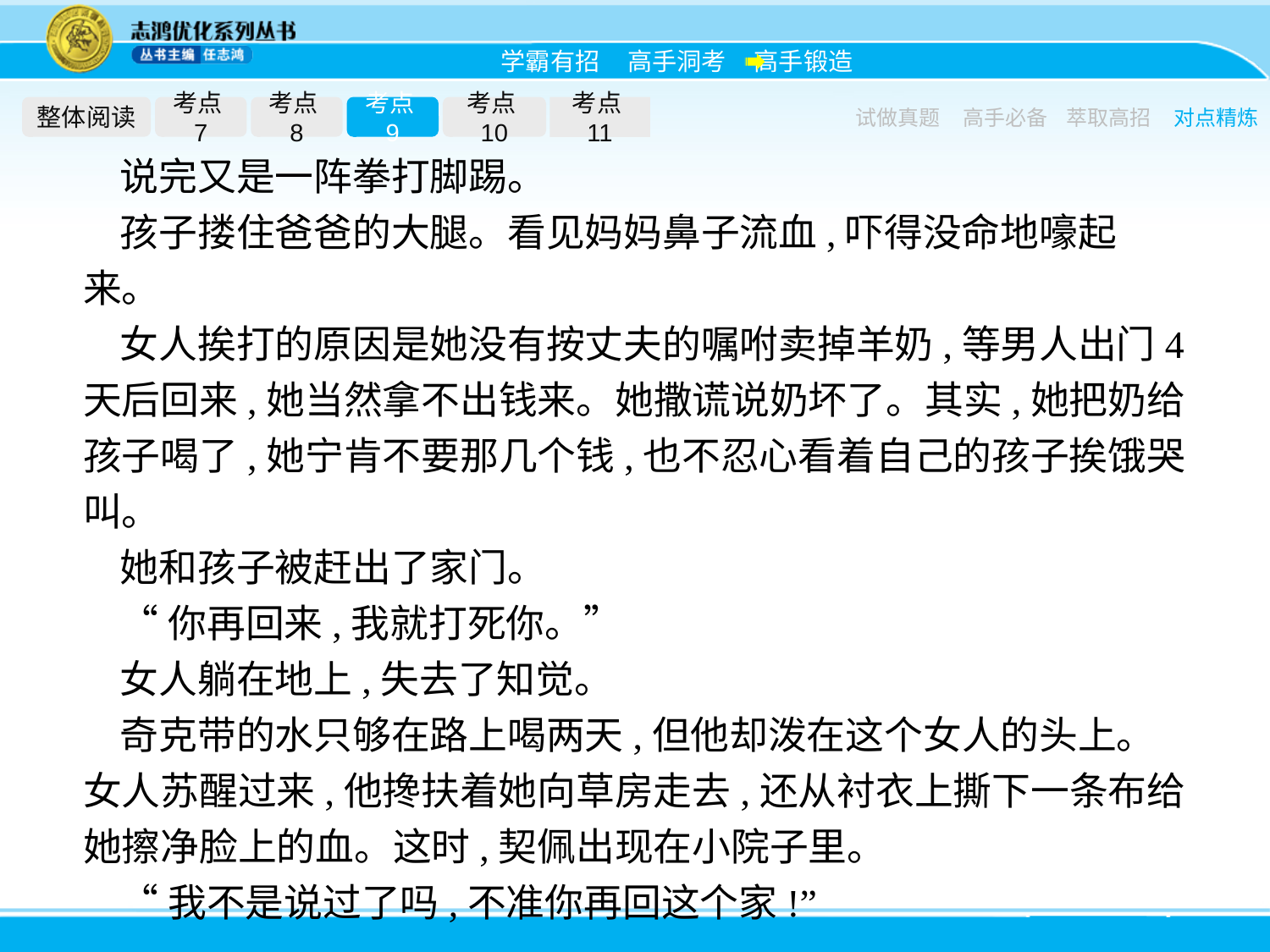

整体阅读
考点7
考点8
考点9
考点10
考点11
试做真题
高手必备
萃取高招
对点精炼
说完又是一阵拳打脚踢。
孩子搂住爸爸的大腿。看见妈妈鼻子流血,吓得没命地嚎起来。
女人挨打的原因是她没有按丈夫的嘱咐卖掉羊奶,等男人出门4天后回来,她当然拿不出钱来。她撒谎说奶坏了。其实,她把奶给孩子喝了,她宁肯不要那几个钱,也不忍心看着自己的孩子挨饿哭叫。
她和孩子被赶出了家门。
“你再回来,我就打死你。”
女人躺在地上,失去了知觉。
奇克带的水只够在路上喝两天,但他却泼在这个女人的头上。女人苏醒过来,他搀扶着她向草房走去,还从衬衣上撕下一条布给她擦净脸上的血。这时,契佩出现在小院子里。
“我不是说过了吗,不准你再回这个家!”